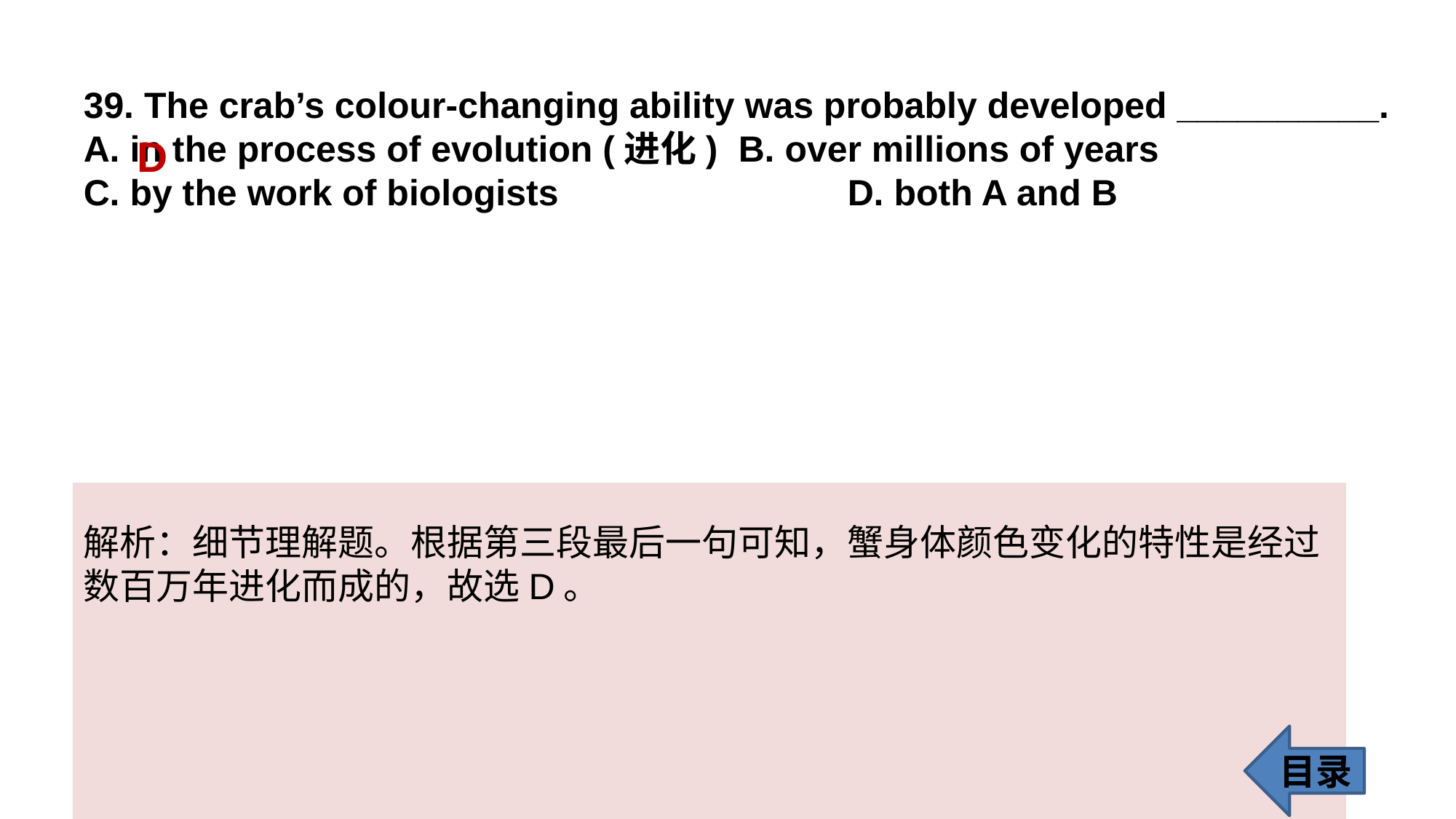

39. The crab’s colour-changing ability was probably developed __________.
A. in the process of evolution (进化) 	B. over millions of years
C. by the work of biologists 			D. both A and B
D

解析：细节理解题。根据第三段最后一句可知，蟹身体颜色变化的特性是经过
数百万年进化而成的，故选D。
目录
42